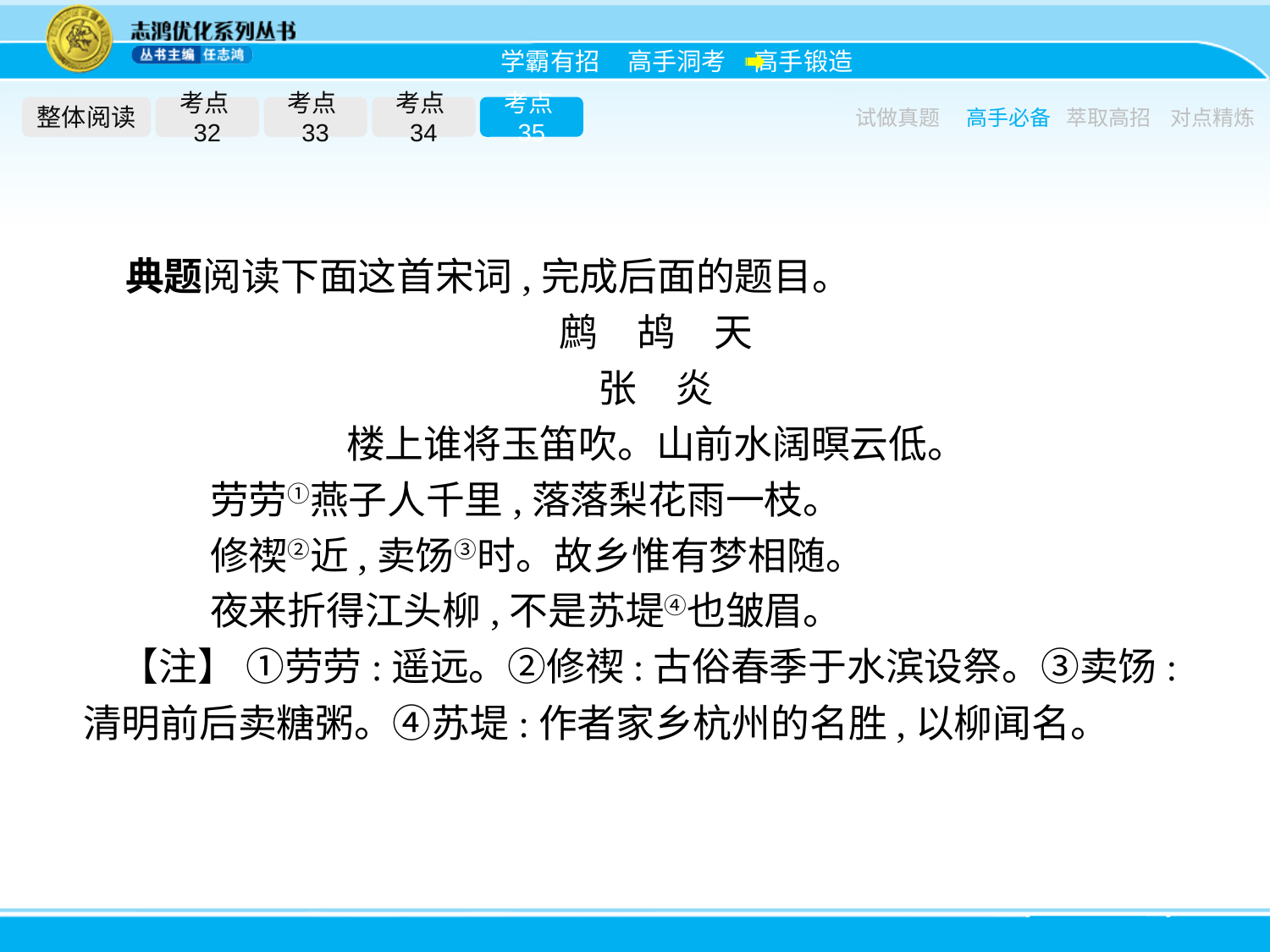

整体阅读
考点32
考点33
考点34
考点35
试做真题
高手必备
萃取高招
对点精炼
典题阅读下面这首宋词,完成后面的题目。
鹧　鸪　天
张　炎
楼上谁将玉笛吹。山前水阔暝云低。
	劳劳①燕子人千里,落落梨花雨一枝。
	修禊②近,卖饧③时。故乡惟有梦相随。
	夜来折得江头柳,不是苏堤④也皱眉。
【注】 ①劳劳:遥远。②修禊:古俗春季于水滨设祭。③卖饧:清明前后卖糖粥。④苏堤:作者家乡杭州的名胜,以柳闻名。